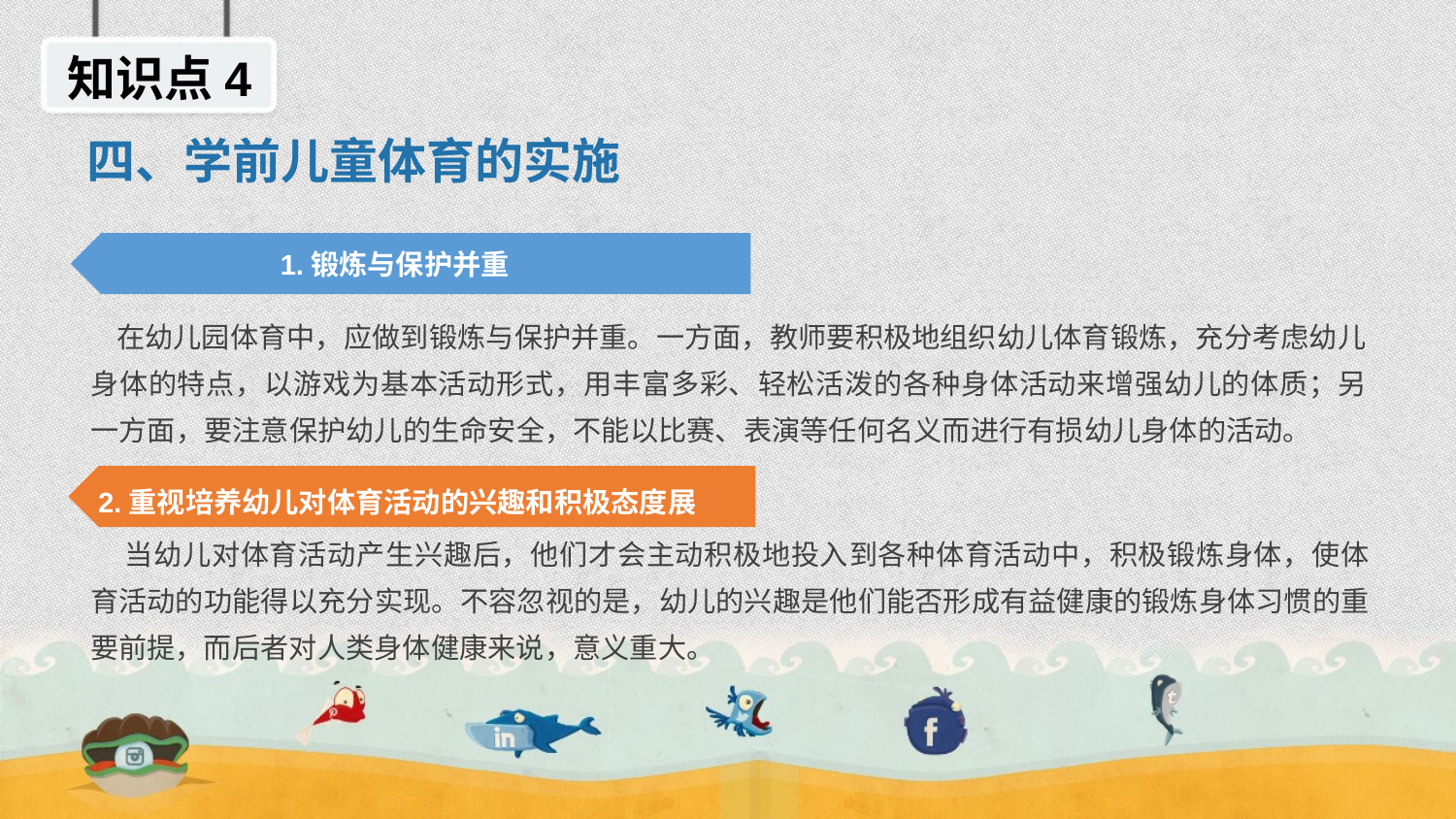

知识点4
四、学前儿童体育的实施

1.锻炼与保护并重
   在幼儿园体育中，应做到锻炼与保护并重。一方面，教师要积极地组织幼儿体育锻炼，充分考虑幼儿身体的特点，以游戏为基本活动形式，用丰富多彩、轻松活泼的各种身体活动来增强幼儿的体质；另一方面，要注意保护幼儿的生命安全，不能以比赛、表演等任何名义而进行有损幼儿身体的活动。

2.重视培养幼儿对体育活动的兴趣和积极态度展
    当幼儿对体育活动产生兴趣后，他们才会主动积极地投入到各种体育活动中，积极锻炼身体，使体育活动的功能得以充分实现。不容忽视的是，幼儿的兴趣是他们能否形成有益健康的锻炼身体习惯的重要前提，而后者对人类身体健康来说，意义重大。